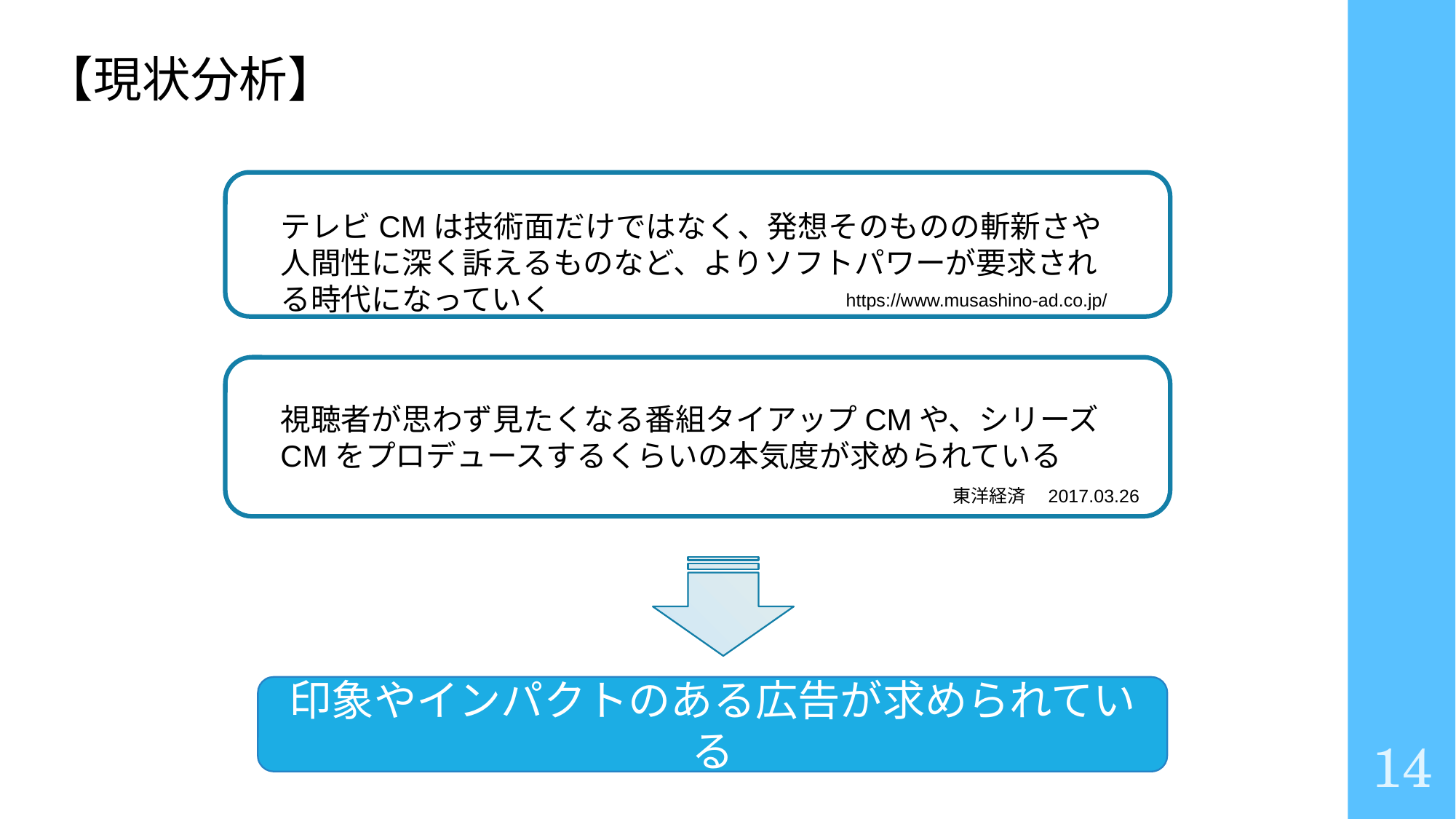

【現状分析】

テレビCMは技術面だけではなく、発想そのものの斬新さや人間性に深く訴えるものなど、よりソフトパワーが要求される時代になっていく
https://www.musashino-ad.co.jp/

視聴者が思わず見たくなる番組タイアップCMや、シリーズCMをプロデュースするくらいの本気度が求められている
東洋経済　2017.03.26

印象やインパクトのある広告が求められている
14